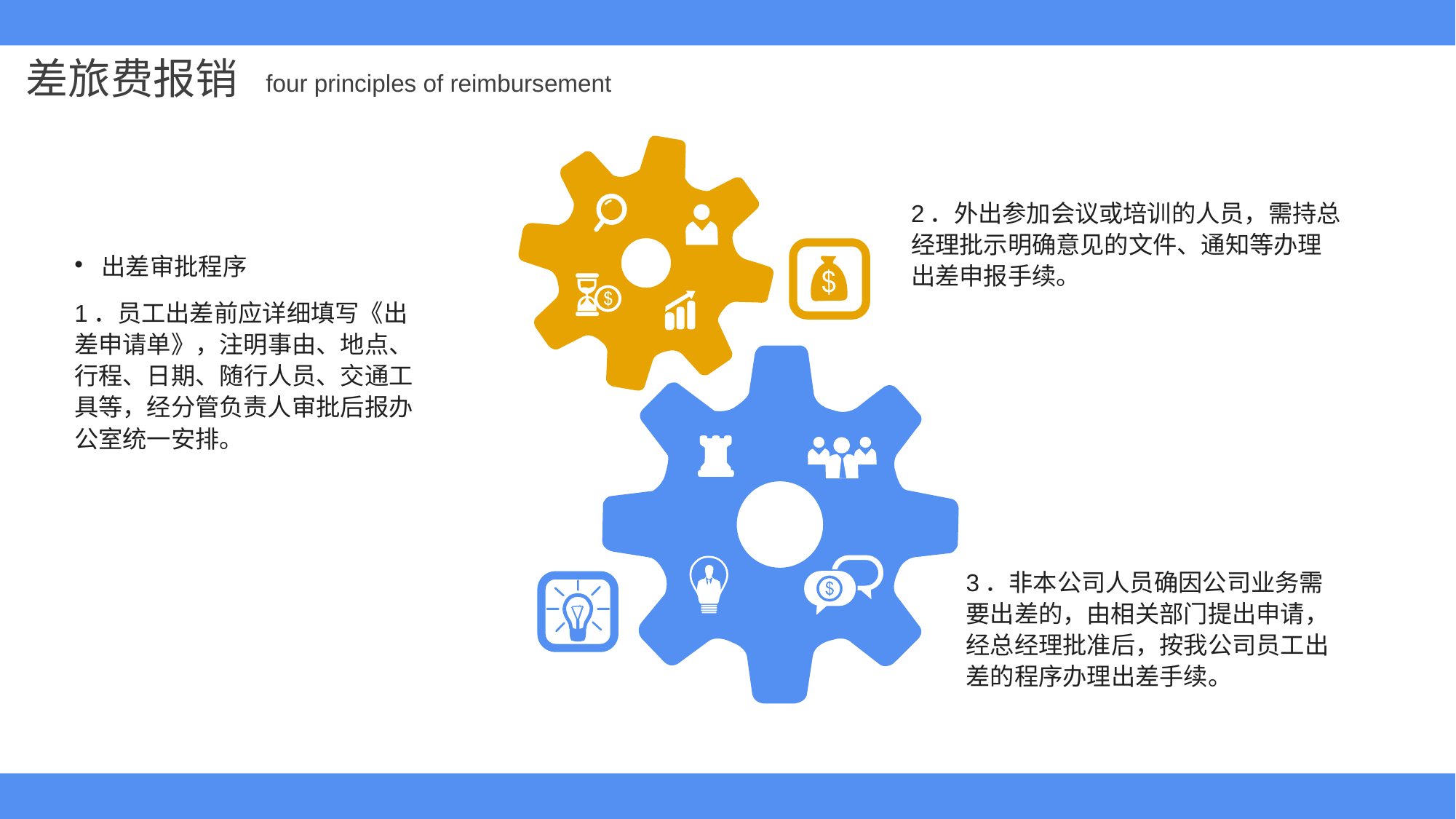

2．外出参加会议或培训的人员，需持总经理批示明确意见的文件、通知等办理出差申报手续。

出差审批程序
1．员工出差前应详细填写《出差申请单》，注明事由、地点、行程、日期、随行人员、交通工具等，经分管负责人审批后报办公室统一安排。

3．非本公司人员确因公司业务需要出差的，由相关部门提出申请，经总经理批准后，按我公司员工出差的程序办理出差手续。